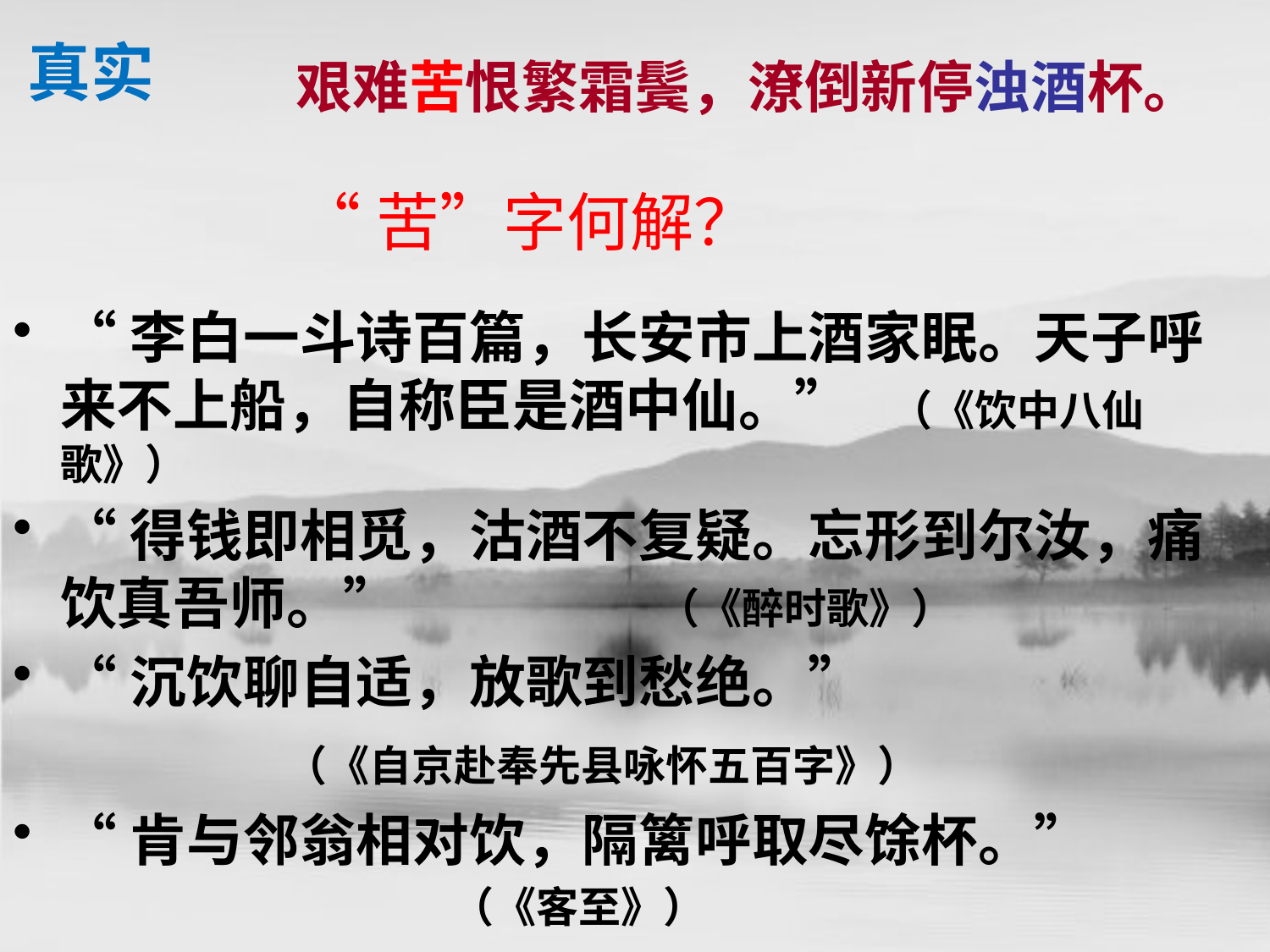

# 艰难苦恨繁霜鬓，潦倒新停浊酒杯。
真实
“苦”字何解？
“李白一斗诗百篇，长安市上酒家眠。天子呼来不上船，自称臣是酒中仙。”   （《饮中八仙歌》）
“得钱即相觅，沽酒不复疑。忘形到尔汝，痛饮真吾师。”                       （《醉时歌》）
“沉饮聊自适，放歌到愁绝。”
                    （《自京赴奉先县咏怀五百字》）
“肯与邻翁相对饮，隔篱呼取尽馀杯。”
                                             （《客至》）